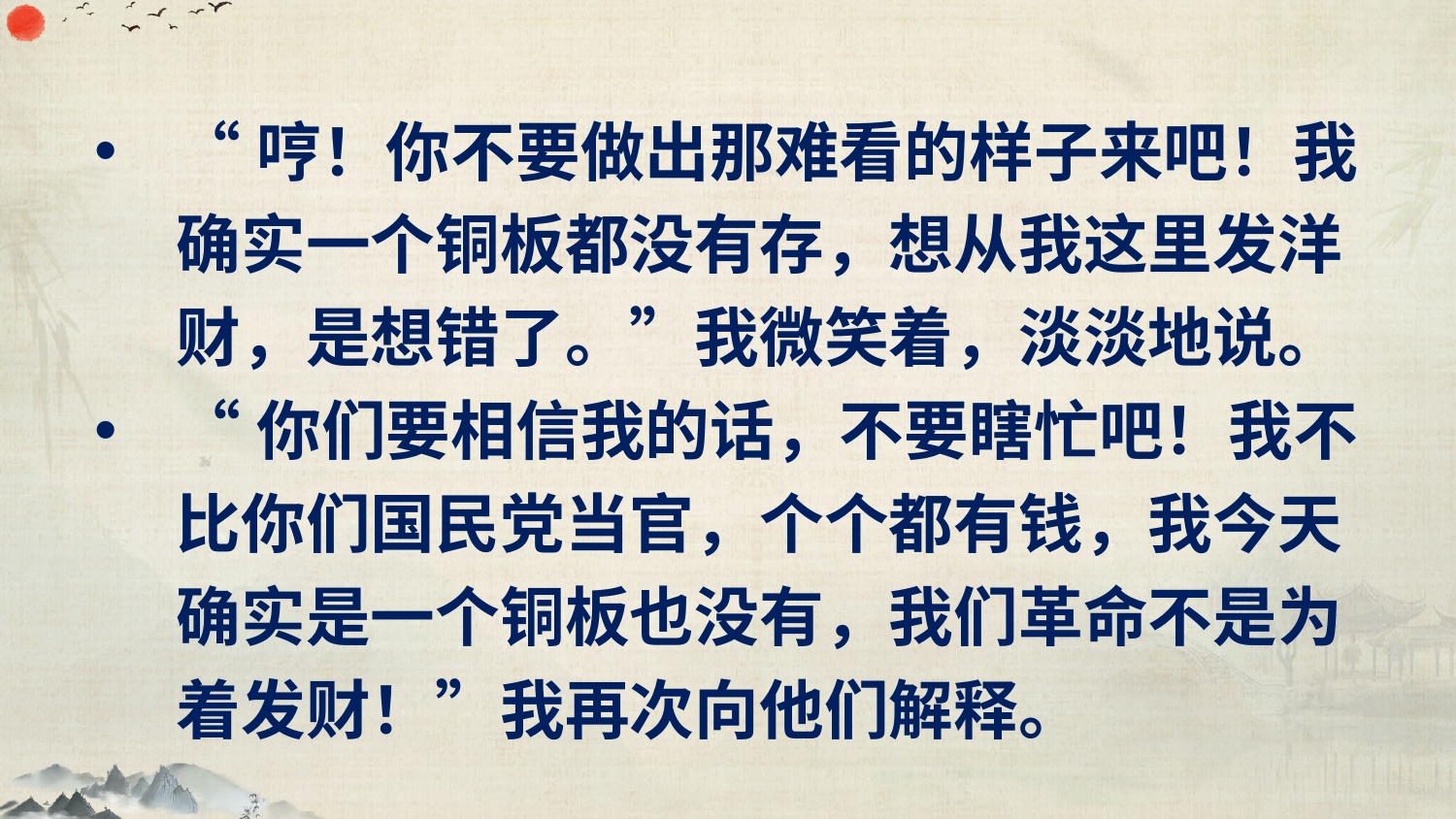

“哼！你不要做出那难看的样子来吧！我确实一个铜板都没有存，想从我这里发洋财，是想错了。”我微笑着，淡淡地说。
“你们要相信我的话，不要瞎忙吧！我不比你们国民党当官，个个都有钱，我今天确实是一个铜板也没有，我们革命不是为着发财！”我再次向他们解释。